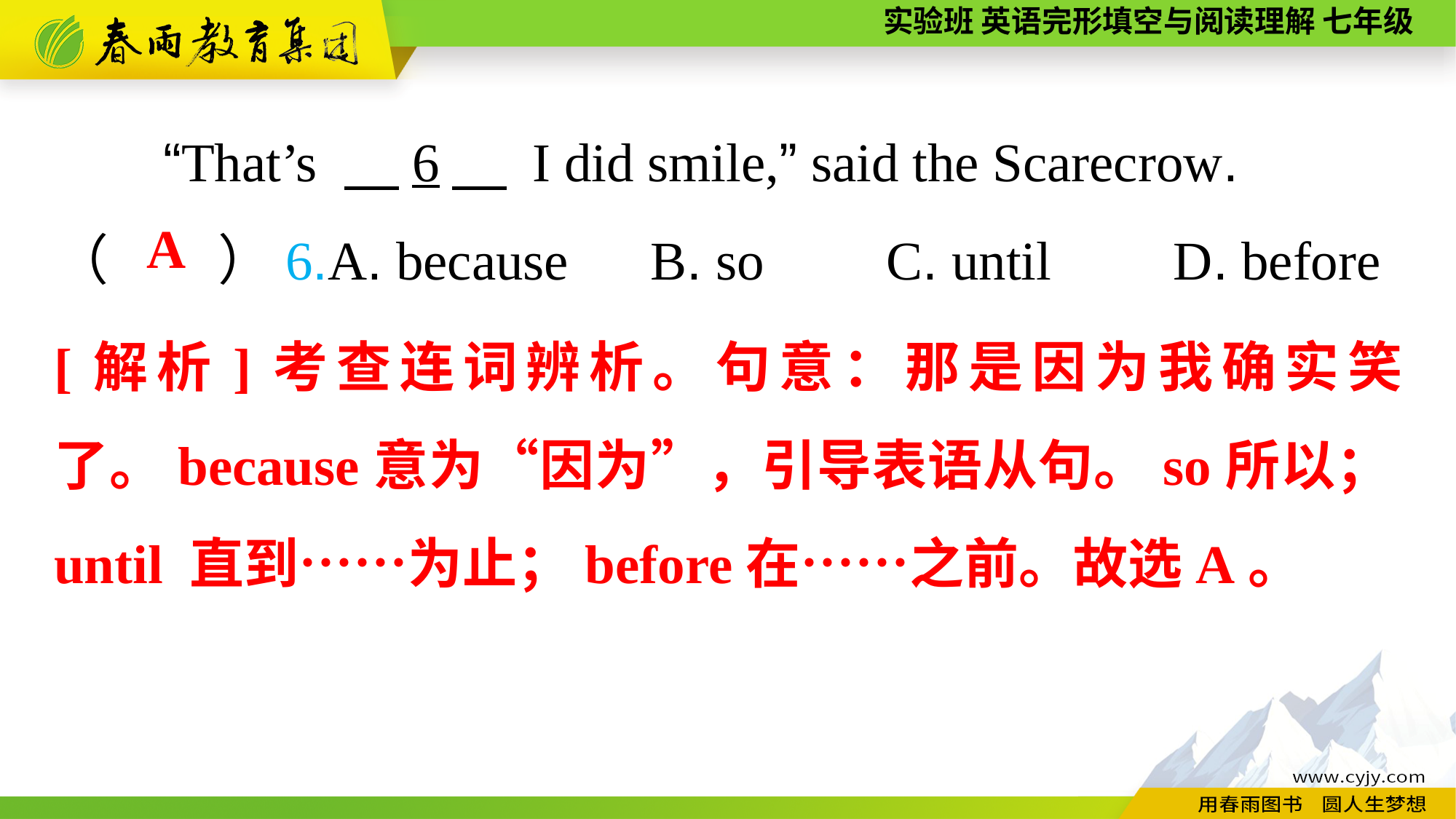

“That’s 　6　 I did smile,” said the Scarecrow.
（　　）6.A. because      B. so	     C. until	  D. before
A
[解析]考查连词辨析。句意：那是因为我确实笑了。because意为“因为”，引导表语从句。so所以；until 直到……为止；before在……之前。故选A。